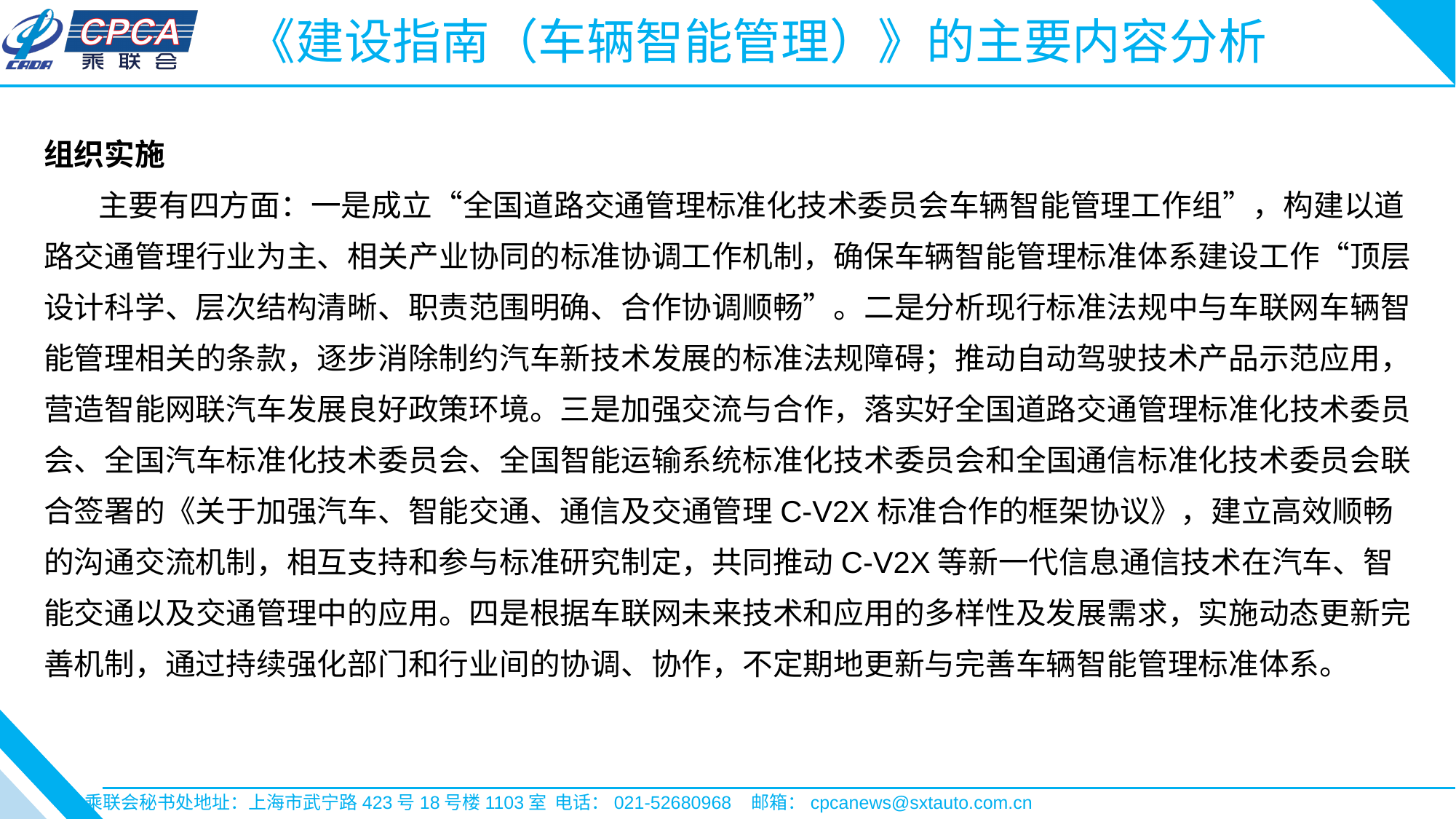

《建设指南（车辆智能管理）》的主要内容分析
组织实施
       主要有四方面：一是成立“全国道路交通管理标准化技术委员会车辆智能管理工作组”，构建以道路交通管理行业为主、相关产业协同的标准协调工作机制，确保车辆智能管理标准体系建设工作“顶层设计科学、层次结构清晰、职责范围明确、合作协调顺畅”。二是分析现行标准法规中与车联网车辆智能管理相关的条款，逐步消除制约汽车新技术发展的标准法规障碍；推动自动驾驶技术产品示范应用，营造智能网联汽车发展良好政策环境。三是加强交流与合作，落实好全国道路交通管理标准化技术委员会、全国汽车标准化技术委员会、全国智能运输系统标准化技术委员会和全国通信标准化技术委员会联合签署的《关于加强汽车、智能交通、通信及交通管理C-V2X标准合作的框架协议》，建立高效顺畅的沟通交流机制，相互支持和参与标准研究制定，共同推动C-V2X等新一代信息通信技术在汽车、智能交通以及交通管理中的应用。四是根据车联网未来技术和应用的多样性及发展需求，实施动态更新完善机制，通过持续强化部门和行业间的协调、协作，不定期地更新与完善车辆智能管理标准体系。